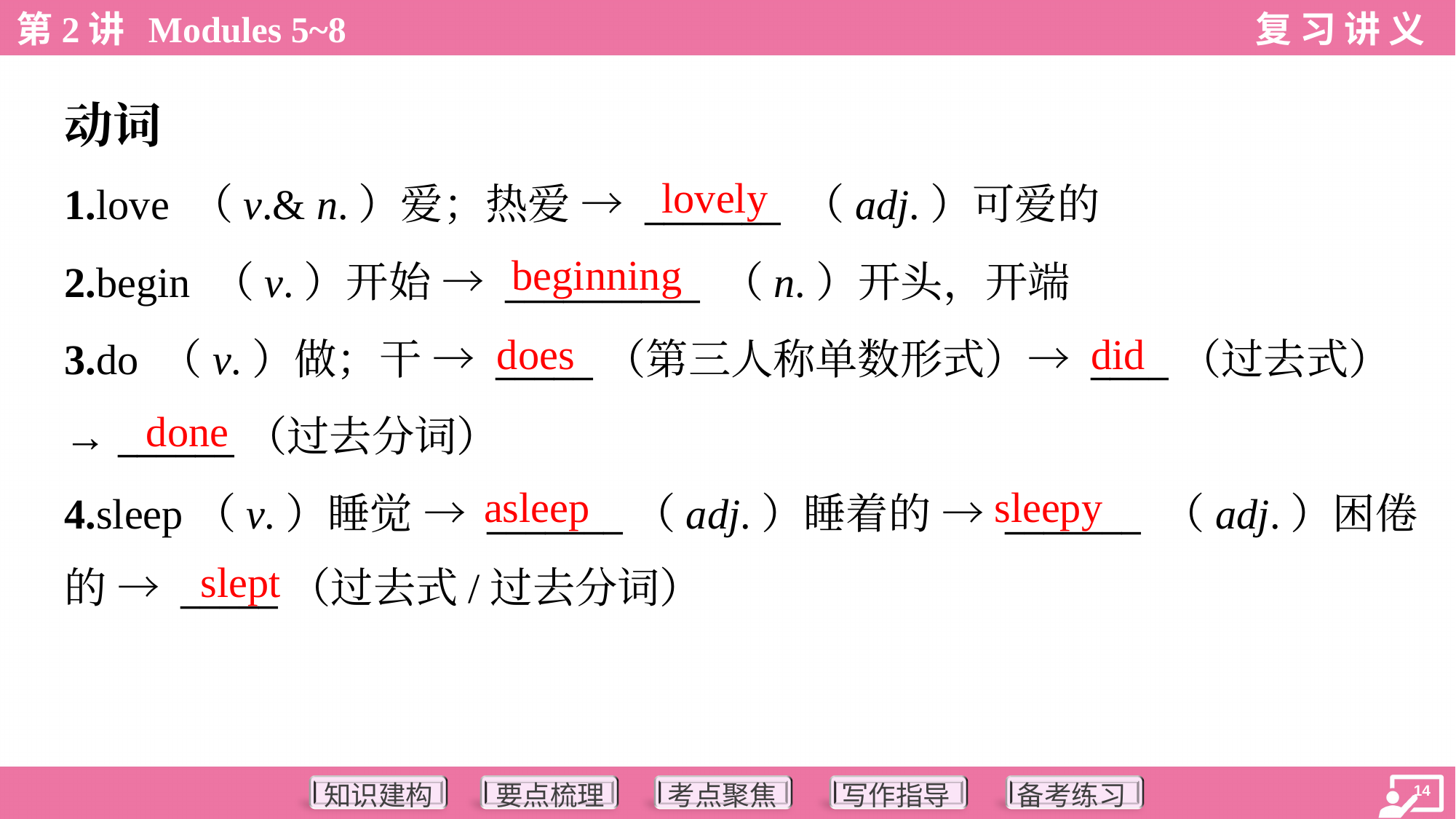

动词
lovely
1.love （v.& n.）爱；热爱 → _______ （adj.）可爱的
2.begin （v.）开始 → __________ （n.）开头，开端
3.do （v.）做；干 → _____（第三人称单数形式）→ ____（过去式）
→ ______（过去分词）
4.sleep（v.）睡觉 → _______（adj.）睡着的 → _______ （adj.）困倦
的 → _____（过去式/过去分词）
beginning
does
did
done
asleep
sleepy
slept